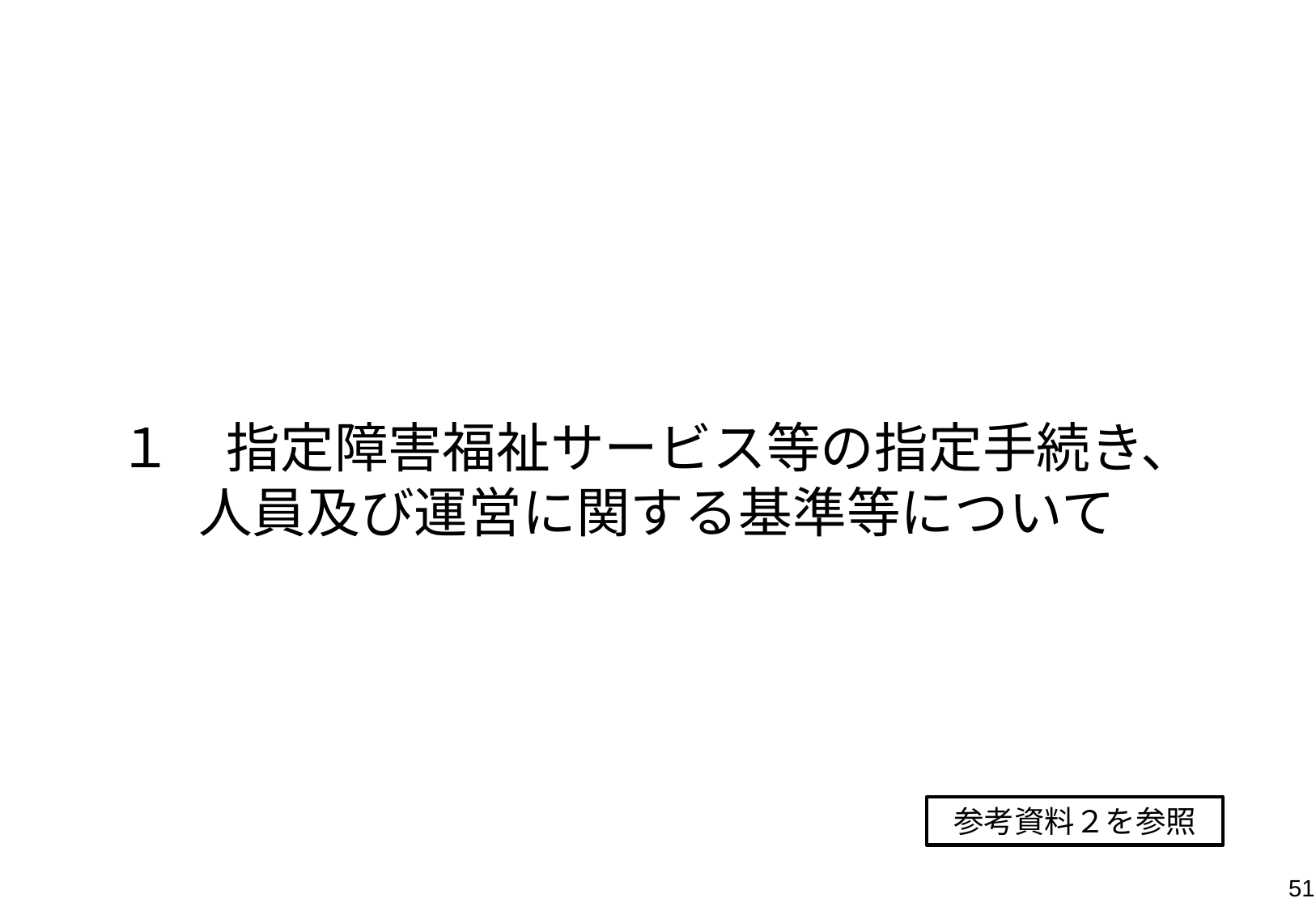

# １　指定障害福祉サービス等の指定手続き、 人員及び運営に関する基準等について
参考資料２を参照
51